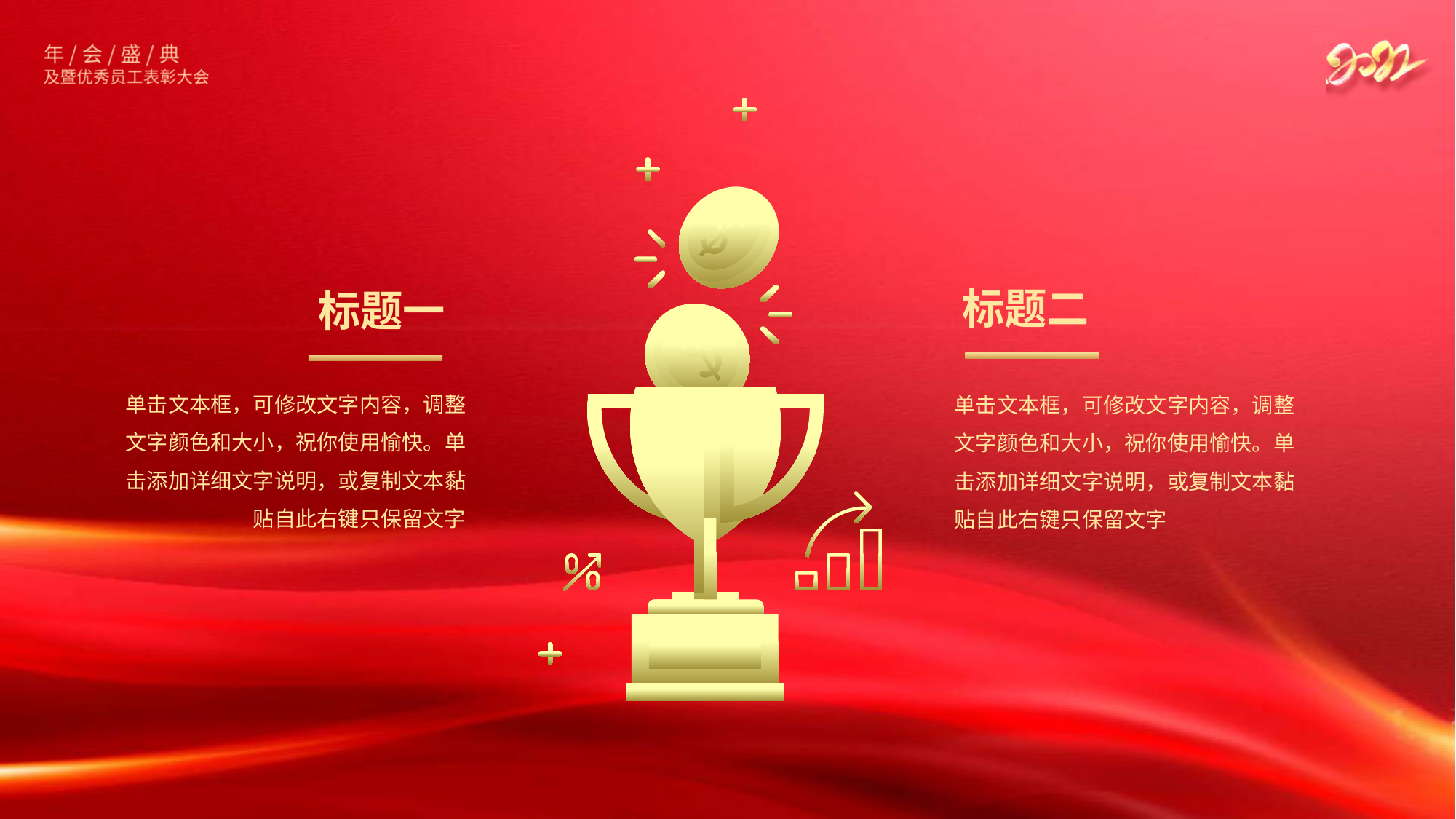

标题二
标题一

单击文本框，可修改文字内容，调整文字颜色和大小，祝你使用愉快。单击添加详细文字说明，或复制文本黏贴自此右键只保留文字
单击文本框，可修改文字内容，调整文字颜色和大小，祝你使用愉快。单击添加详细文字说明，或复制文本黏贴自此右键只保留文字